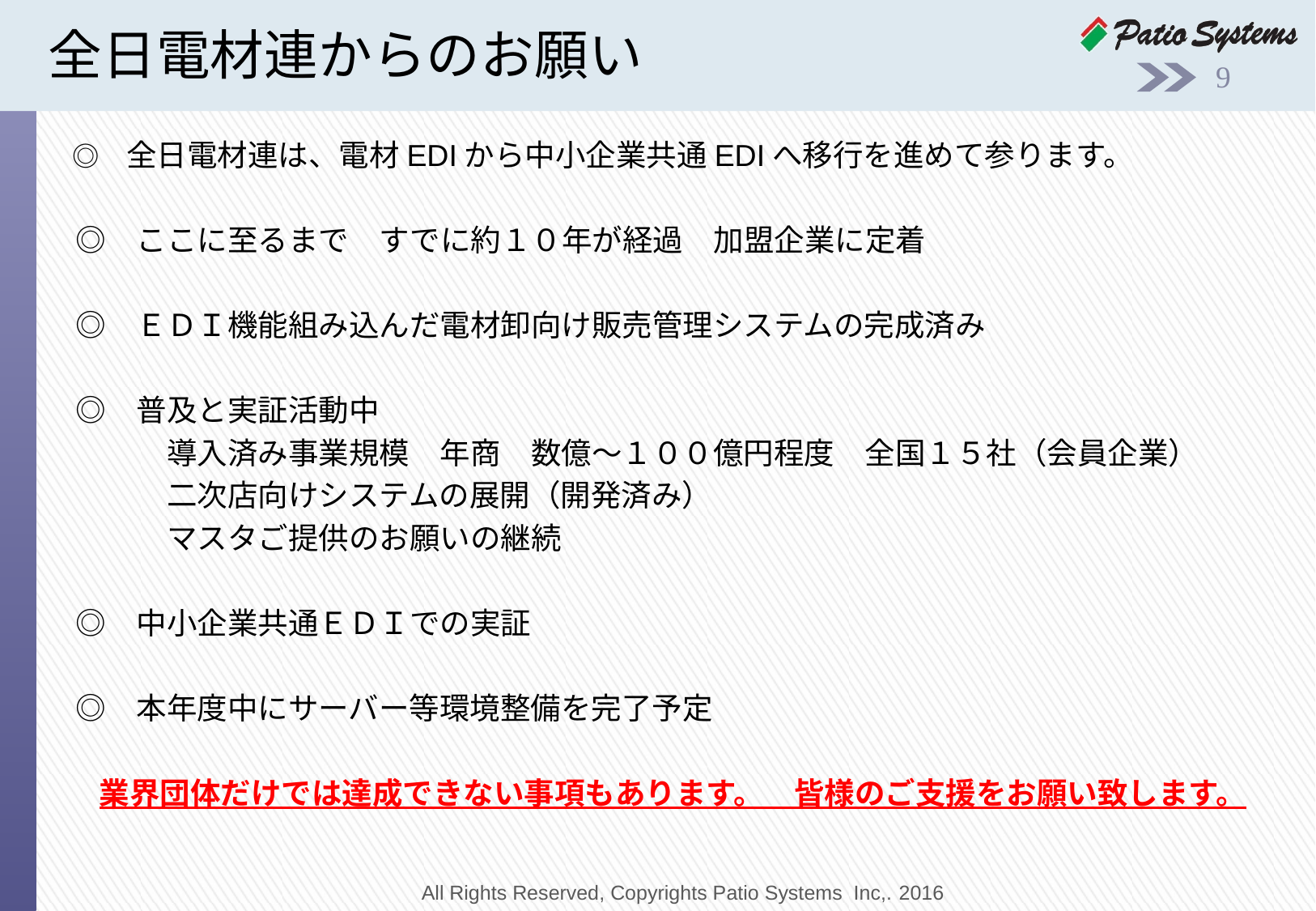

# 全日電材連からのお願い
9
　◎　全日電材連は、電材EDIから中小企業共通EDIへ移行を進めて参ります。

　◎　ここに至るまで　すでに約１０年が経過　加盟企業に定着

　◎　ＥＤＩ機能組み込んだ電材卸向け販売管理システムの完成済み

　◎　普及と実証活動中
　　　　導入済み事業規模　年商　数億～１００億円程度　全国１５社（会員企業）
　　　　二次店向けシステムの展開（開発済み）
　　　　マスタご提供のお願いの継続

　◎　中小企業共通ＥＤＩでの実証

　◎　本年度中にサーバー等環境整備を完了予定

業界団体だけでは達成できない事項もあります。　皆様のご支援をお願い致します。